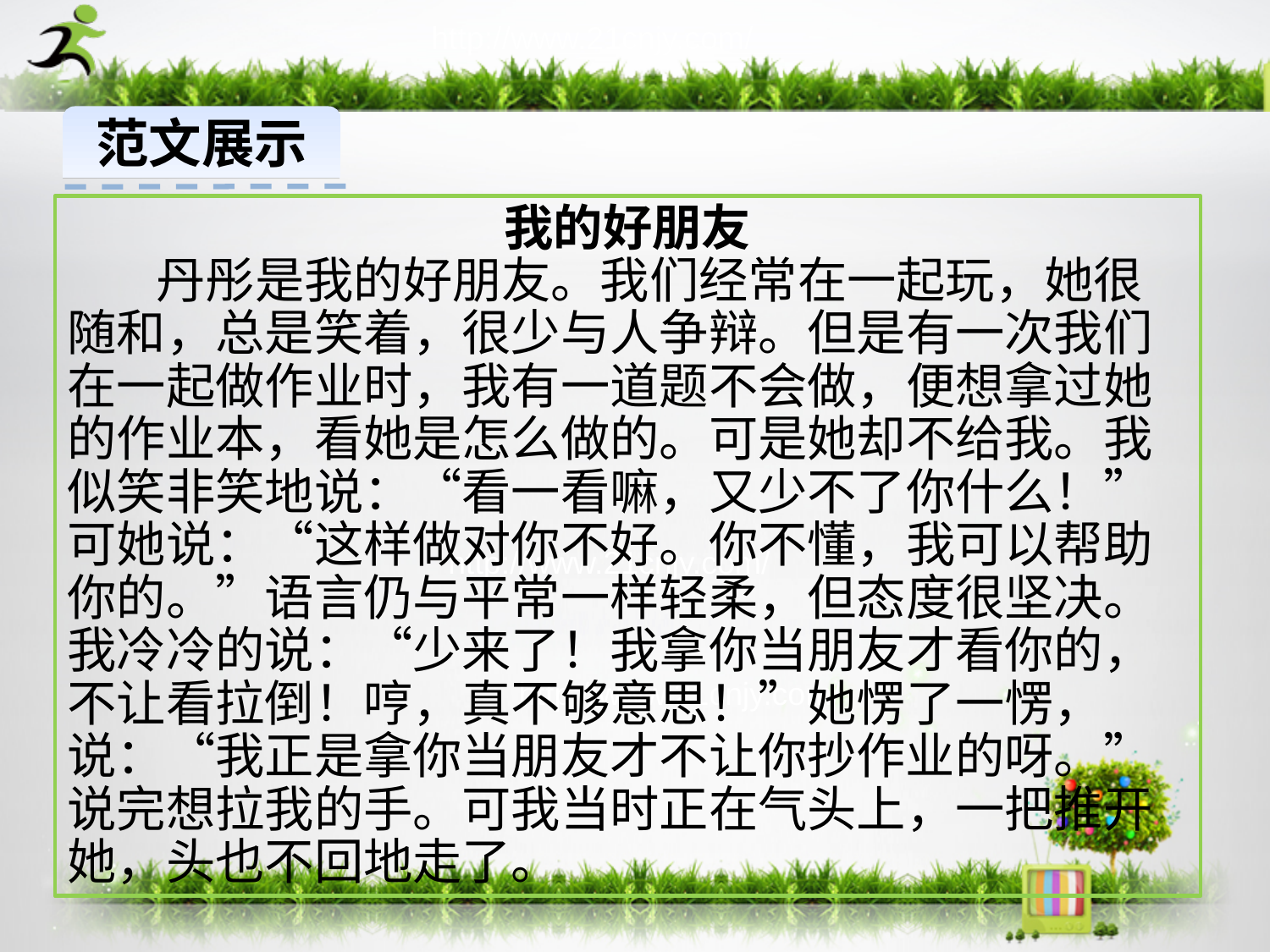

范文展示

我的好朋友
       丹彤是我的好朋友。我们经常在一起玩，她很随和，总是笑着，很少与人争辩。但是有一次我们在一起做作业时，我有一道题不会做，便想拿过她的作业本，看她是怎么做的。可是她却不给我。我似笑非笑地说：“看一看嘛，又少不了你什么！”可她说：“这样做对你不好。你不懂，我可以帮助你的。”语言仍与平常一样轻柔，但态度很坚决。我冷冷的说：“少来了！我拿你当朋友才看你的，不让看拉倒！哼，真不够意思！”她愣了一愣，说：“我正是拿你当朋友才不让你抄作业的呀。”说完想拉我的手。可我当时正在气头上，一把推开她，头也不回地走了。